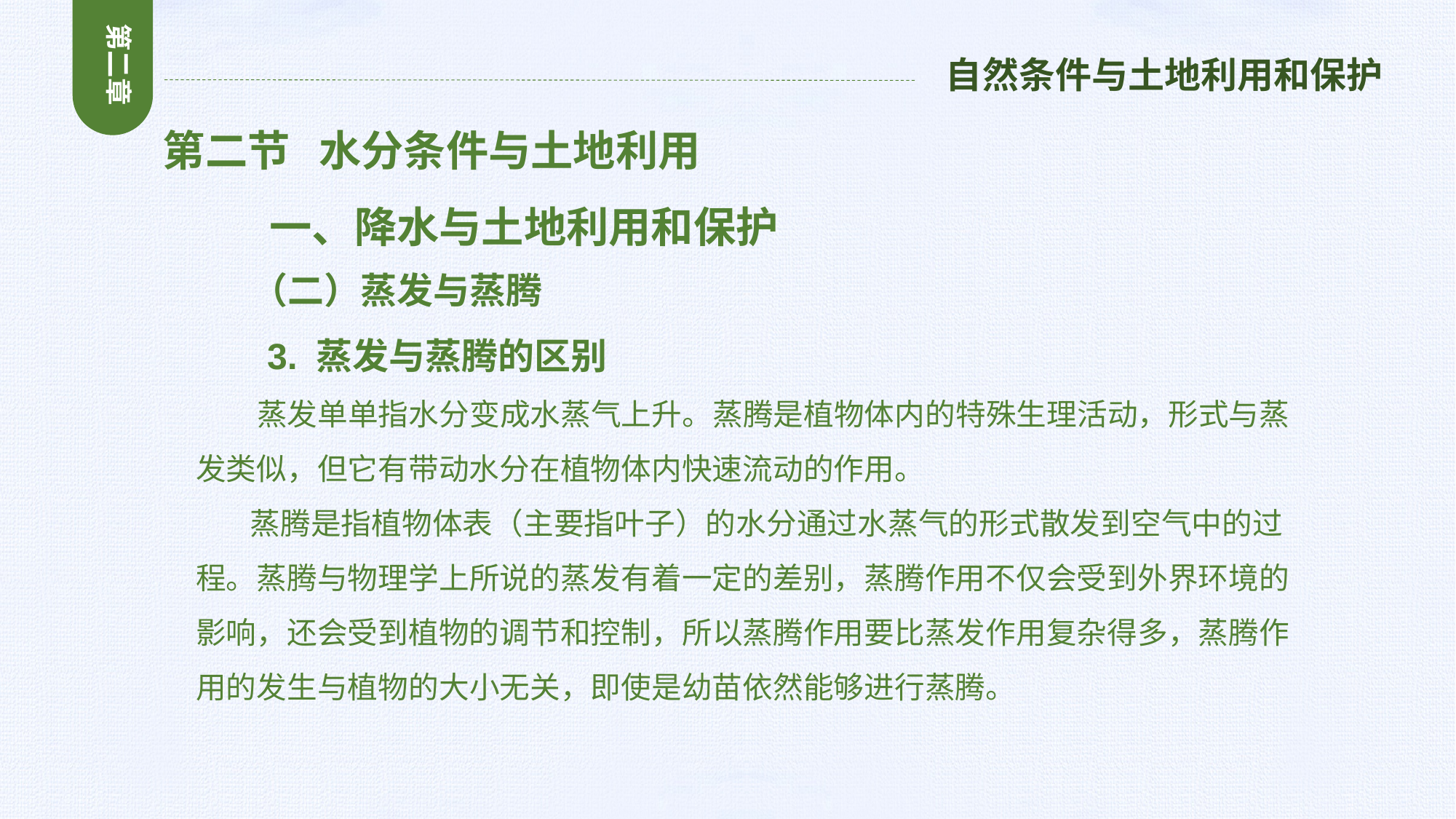

第二章
自然条件与土地利用和保护
第二节   水分条件与土地利用
          一、降水与土地利用和保护
       （二）蒸发与蒸腾
       3. 蒸发与蒸腾的区别
        蒸发单单指水分变成水蒸气上升。蒸腾是植物体内的特殊生理活动，形式与蒸发类似，但它有带动水分在植物体内快速流动的作用。
       蒸腾是指植物体表（主要指叶子）的水分通过水蒸气的形式散发到空气中的过程。蒸腾与物理学上所说的蒸发有着一定的差别，蒸腾作用不仅会受到外界环境的影响，还会受到植物的调节和控制，所以蒸腾作用要比蒸发作用复杂得多，蒸腾作用的发生与植物的大小无关，即使是幼苗依然能够进行蒸腾。